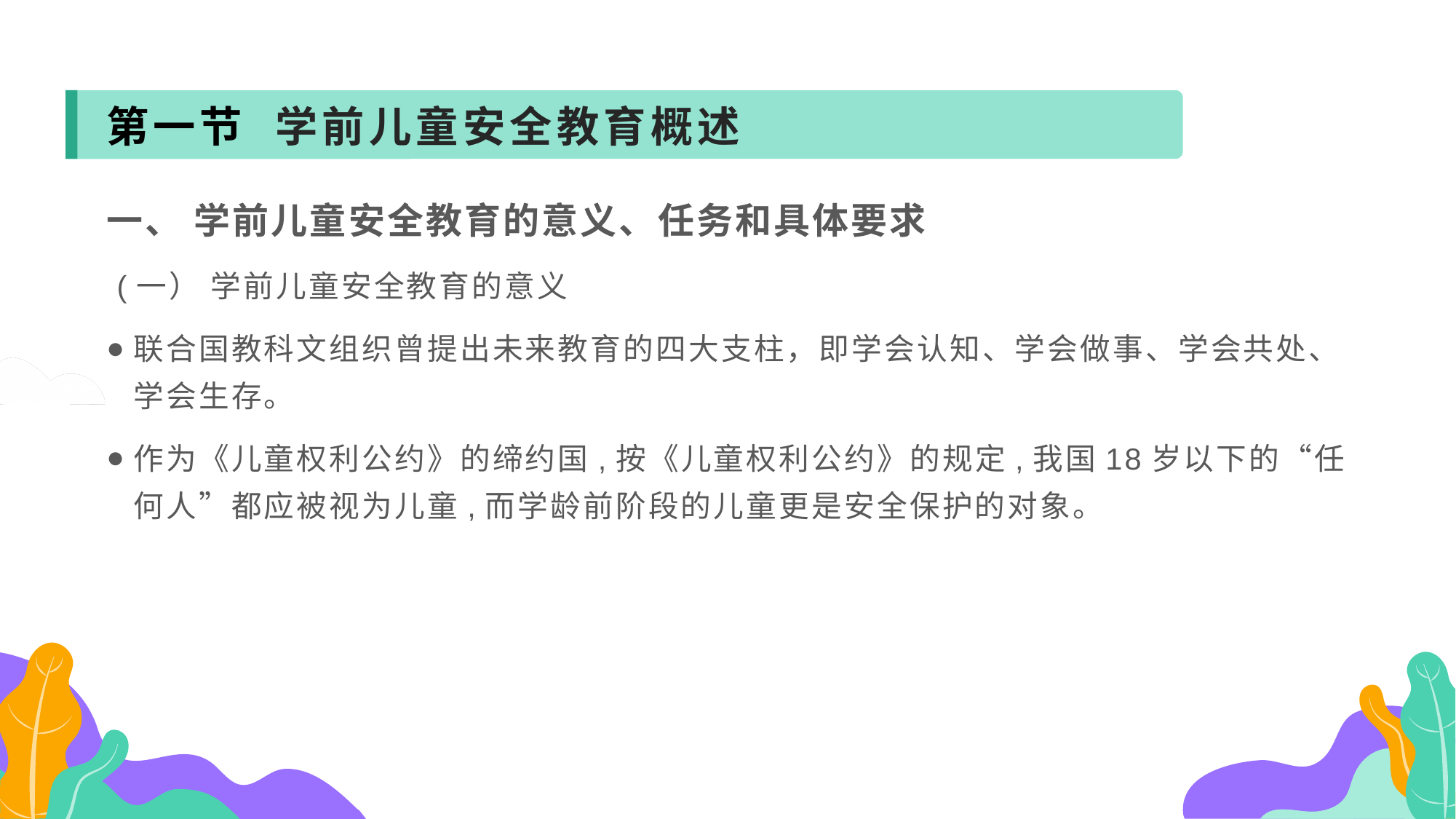

第一节  学前儿童安全教育概述
一、 学前儿童安全教育的意义、任务和具体要求
 (一） 学前儿童安全教育的意义
联合国教科文组织曾提出未来教育的四大支柱，即学会认知、学会做事、学会共处、学会生存。
作为《儿童权利公约》的缔约国,按《儿童权利公约》的规定,我国18岁以下的“任何人”都应被视为儿童,而学龄前阶段的儿童更是安全保护的对象。